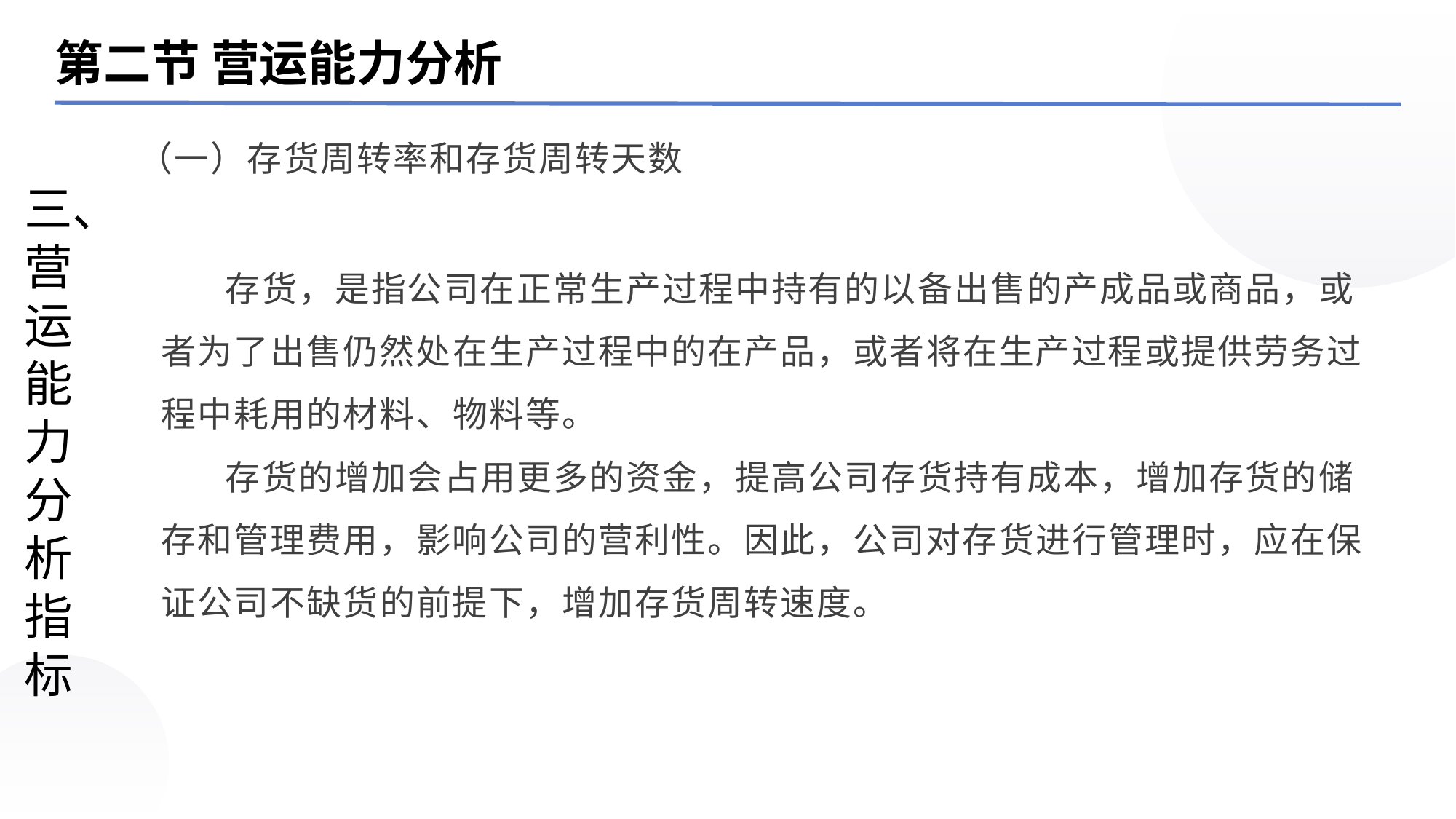

第二节 营运能力分析
（一）存货周转率和存货周转天数

三、营运能力分析指标
      存货，是指公司在正常生产过程中持有的以备出售的产成品或商品，或者为了出售仍然处在生产过程中的在产品，或者将在生产过程或提供劳务过程中耗用的材料、物料等。
      存货的增加会占用更多的资金，提高公司存货持有成本，增加存货的储存和管理费用，影响公司的营利性。因此，公司对存货进行管理时，应在保证公司不缺货的前提下，增加存货周转速度。

42